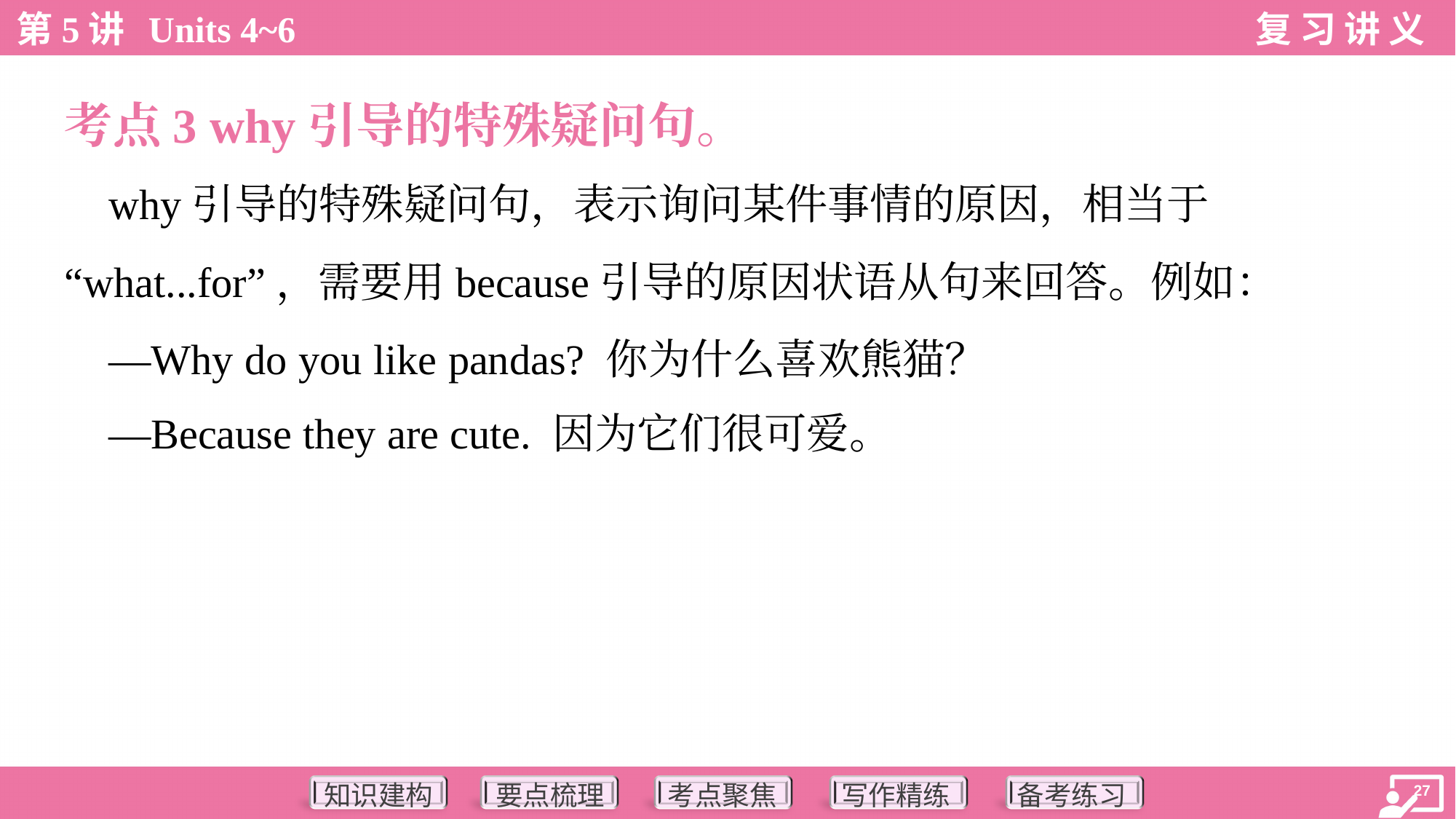

考点3 why引导的特殊疑问句。
    why引导的特殊疑问句，表示询问某件事情的原因，相当于
“what...for”，需要用because引导的原因状语从句来回答。例如：
    —Why do you like pandas? 你为什么喜欢熊猫？
    —Because they are cute. 因为它们很可爱。